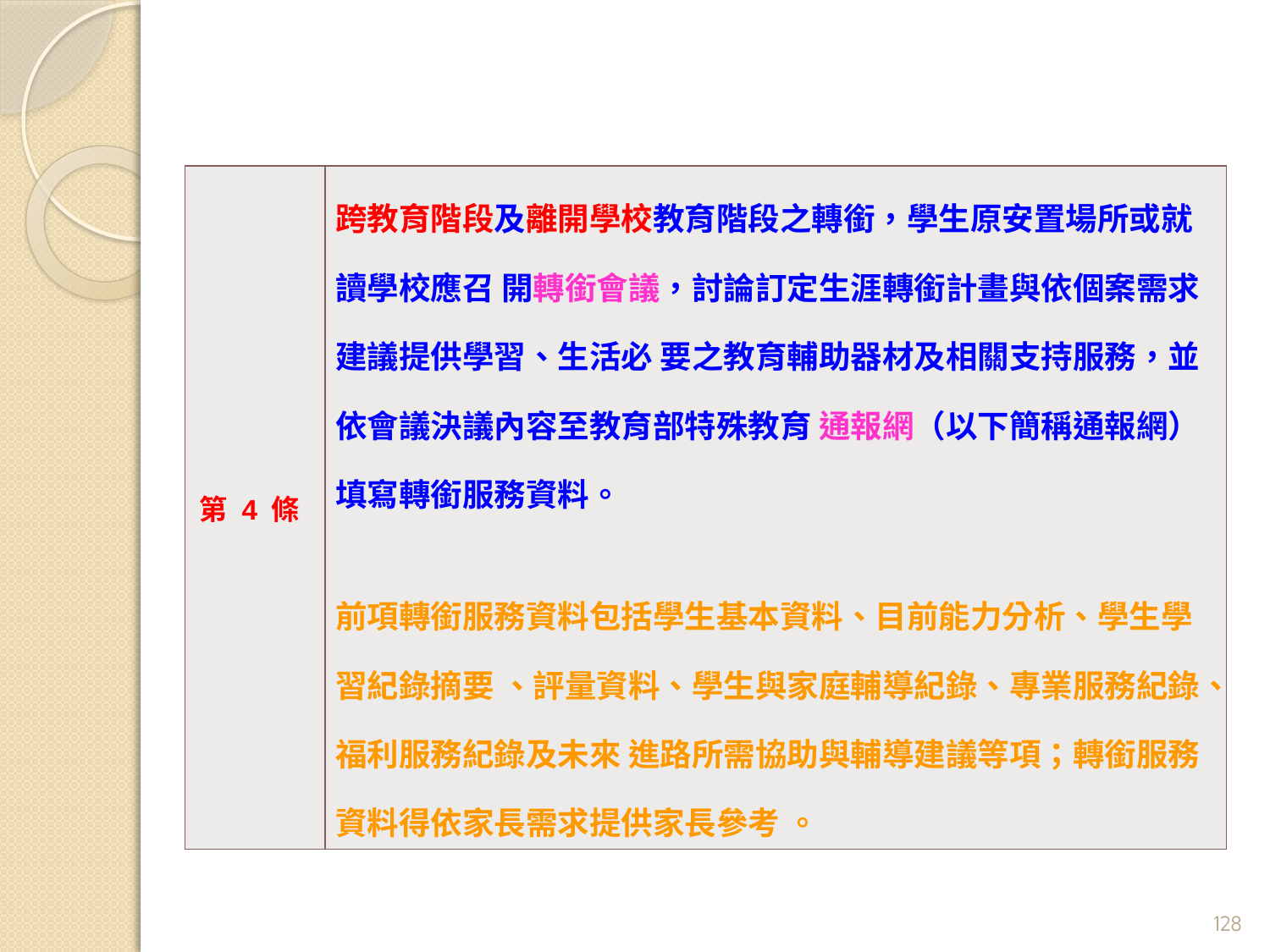

| 第 4 條 | 跨教育階段及離開學校教育階段之轉銜，學生原安置場所或就讀學校應召 開轉銜會議，討論訂定生涯轉銜計畫與依個案需求建議提供學習、生活必 要之教育輔助器材及相關支持服務，並依會議決議內容至教育部特殊教育 通報網（以下簡稱通報網）填寫轉銜服務資料。 前項轉銜服務資料包括學生基本資料、目前能力分析、學生學習紀錄摘要 、評量資料、學生與家庭輔導紀錄、專業服務紀錄、福利服務紀錄及未來 進路所需協助與輔導建議等項；轉銜服務資料得依家長需求提供家長參考 。 |
| --- | --- |
128